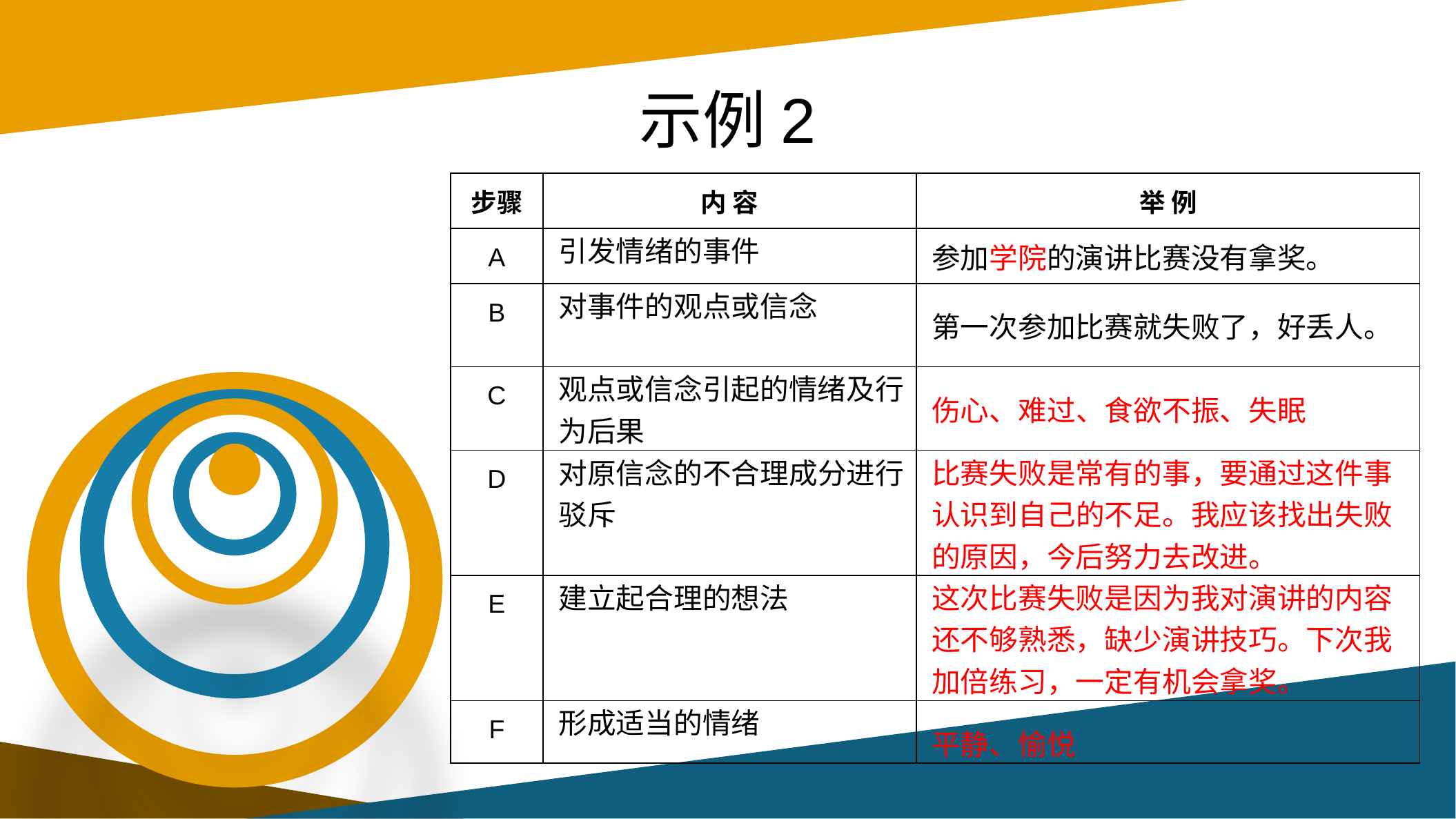

# 示例2
| 步骤 | 内 容 | 举 例 |
| --- | --- | --- |
| A | 引发情绪的事件 | 参加学院的演讲比赛没有拿奖。 |
| B | 对事件的观点或信念 | 第一次参加比赛就失败了，好丢人。 |
| C | 观点或信念引起的情绪及行为后果 | 伤心、难过、食欲不振、失眠 |
| D | 对原信念的不合理成分进行驳斥 | 比赛失败是常有的事，要通过这件事认识到自己的不足。我应该找出失败的原因，今后努力去改进。 |
| E | 建立起合理的想法 | 这次比赛失败是因为我对演讲的内容还不够熟悉，缺少演讲技巧。下次我加倍练习，一定有机会拿奖。 |
| F | 形成适当的情绪 | 平静、愉悦 |